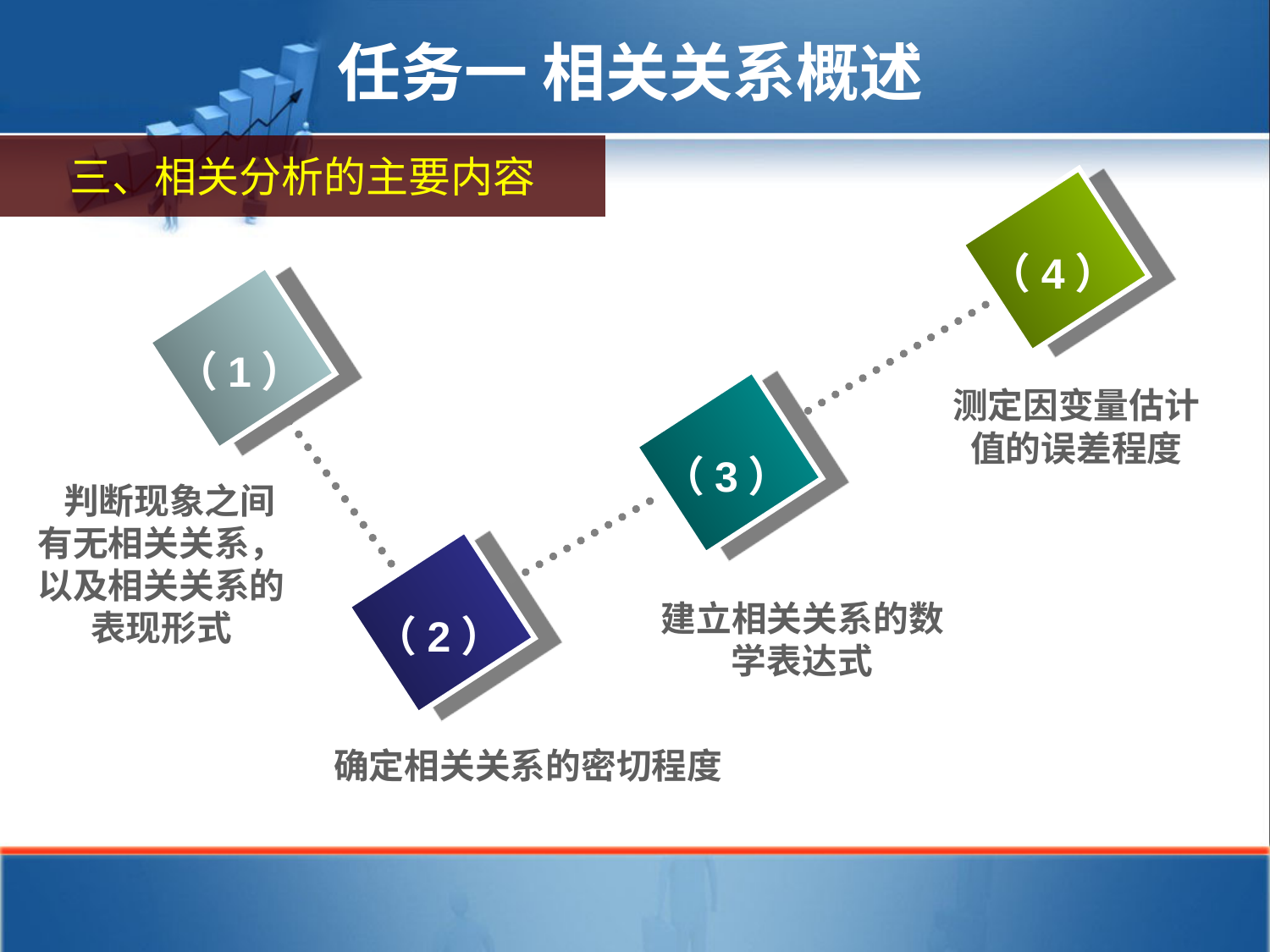

任务一 相关关系概述
三、相关分析的主要内容

（4）

（1）
测定因变量估计值的误差程度

（3）
 判断现象之间有无相关关系，以及相关关系的表现形式

建立相关关系的数学表达式
（2）
确定相关关系的密切程度